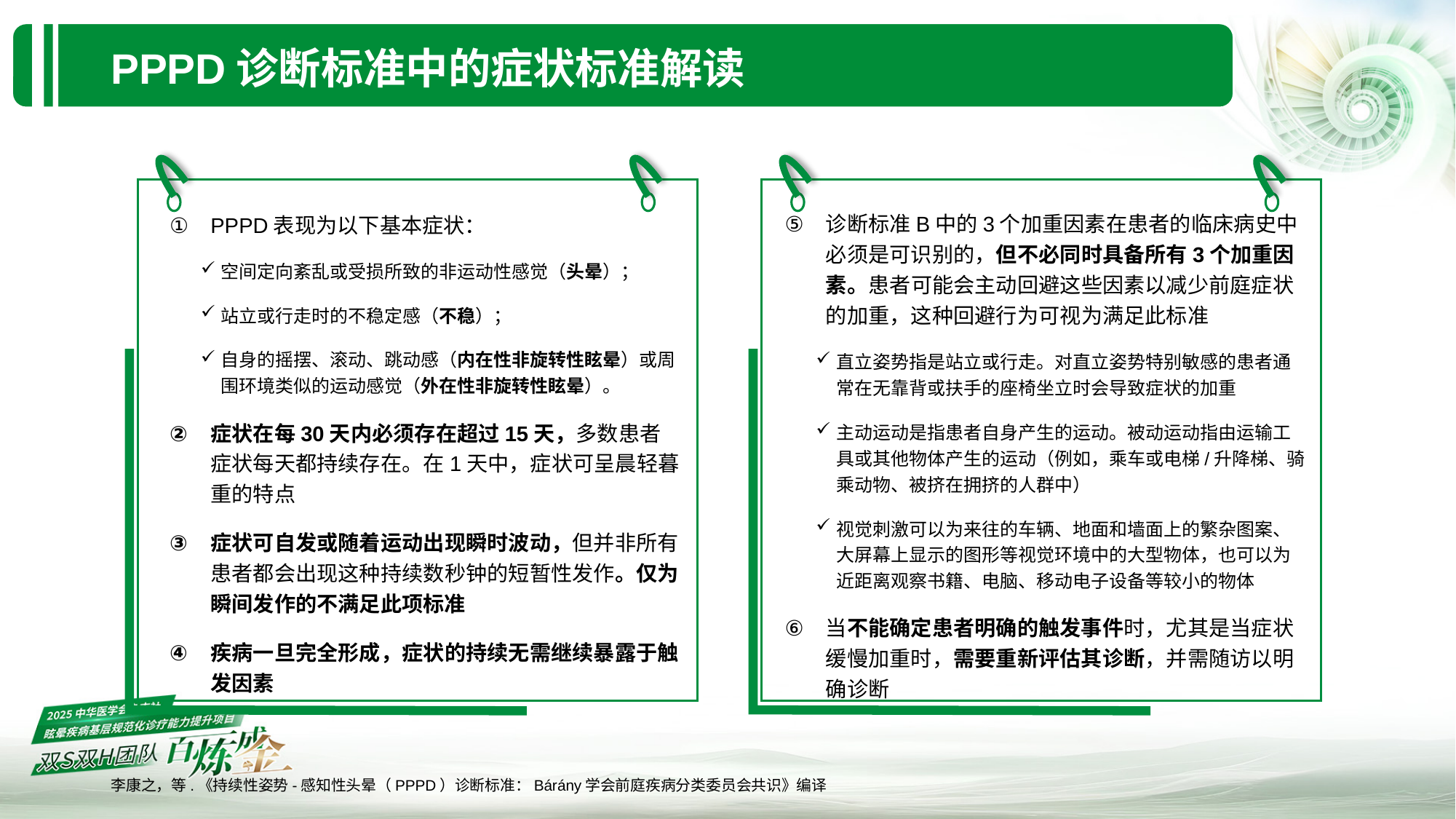

PPPD诊断标准中的症状标准解读

诊断标准B中的3个加重因素在患者的临床病史中必须是可识别的，但不必同时具备所有3个加重因素。患者可能会主动回避这些因素以减少前庭症状的加重，这种回避行为可视为满足此标准
直立姿势指是站立或行走。对直立姿势特别敏感的患者通常在无靠背或扶手的座椅坐立时会导致症状的加重
主动运动是指患者自身产生的运动。被动运动指由运输工具或其他物体产生的运动（例如，乘车或电梯/升降梯、骑乘动物、被挤在拥挤的人群中）
视觉刺激可以为来往的车辆、地面和墙面上的繁杂图案、大屏幕上显示的图形等视觉环境中的大型物体，也可以为近距离观察书籍、电脑、移动电子设备等较小的物体
当不能确定患者明确的触发事件时，尤其是当症状缓慢加重时，需要重新评估其诊断，并需随访以明确诊断
PPPD表现为以下基本症状：
空间定向紊乱或受损所致的非运动性感觉（头晕）；
站立或行走时的不稳定感（不稳）；
自身的摇摆、滚动、跳动感（内在性非旋转性眩晕）或周围环境类似的运动感觉（外在性非旋转性眩晕）。
症状在每30天内必须存在超过15天，多数患者症状每天都持续存在。在1天中，症状可呈晨轻暮重的特点
症状可自发或随着运动出现瞬时波动，但并非所有患者都会出现这种持续数秒钟的短暂性发作。仅为瞬间发作的不满足此项标准
疾病一旦完全形成，症状的持续无需继续暴露于触发因素

李康之，等.《持续性姿势-感知性头晕（PPPD）诊断标准：Bárány学会前庭疾病分类委员会共识》编译